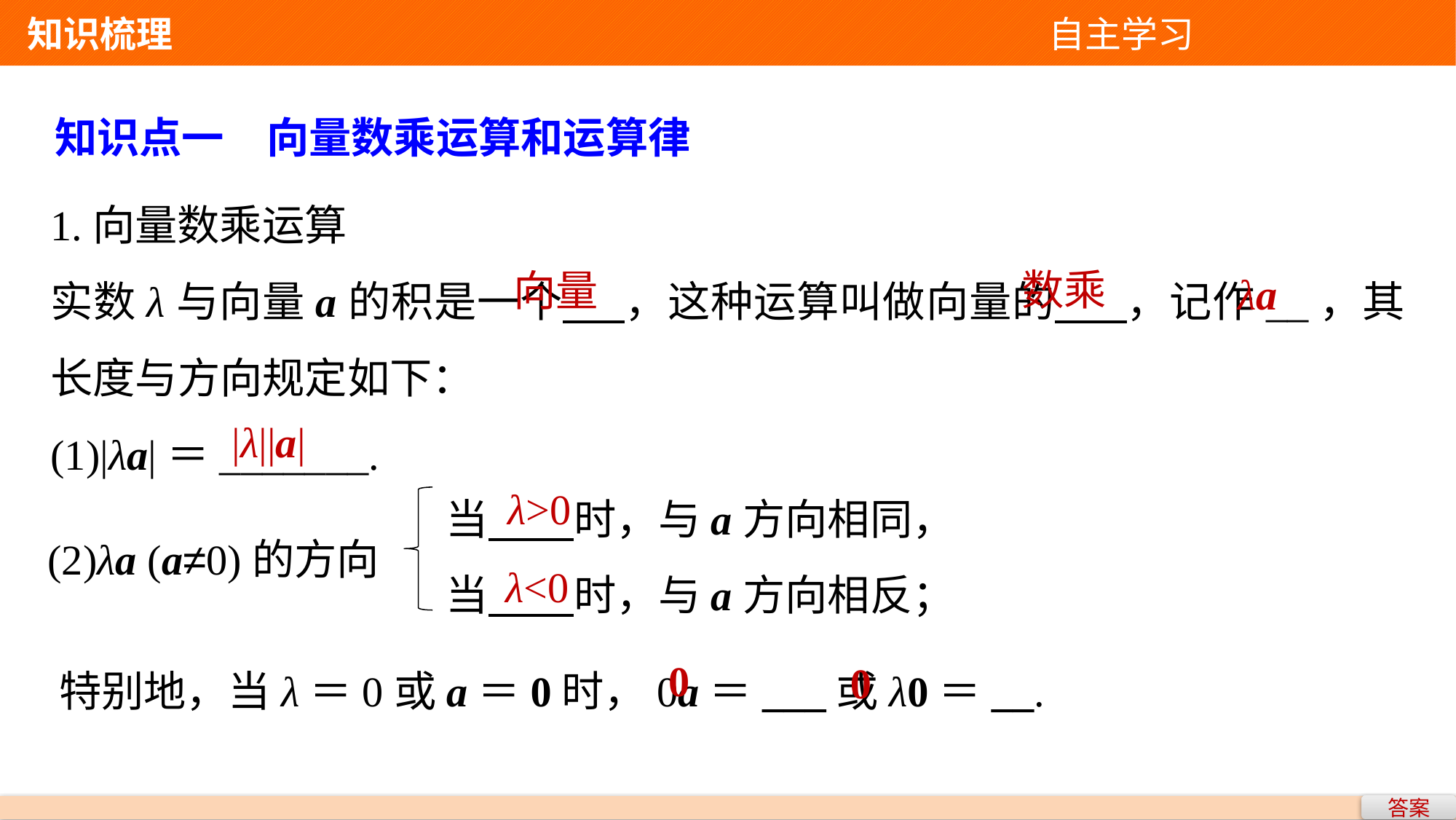

知识梳理                                                                                                           自主学习
知识点一　向量数乘运算和运算律
1.向量数乘运算
实数λ与向量a的积是一个      ，这种运算叫做向量的       ，记作__，其长度与方向规定如下：
(1)|λa|＝_______.
数乘
向量
λa
|λ||a|
当         时，与a方向相同，
当         时，与a方向相反；
λ>0

(2)λa (a≠0)的方向
λ<0
特别地，当λ＝0或a＝0时，0a＝___或λ0＝__.
0
0
答案